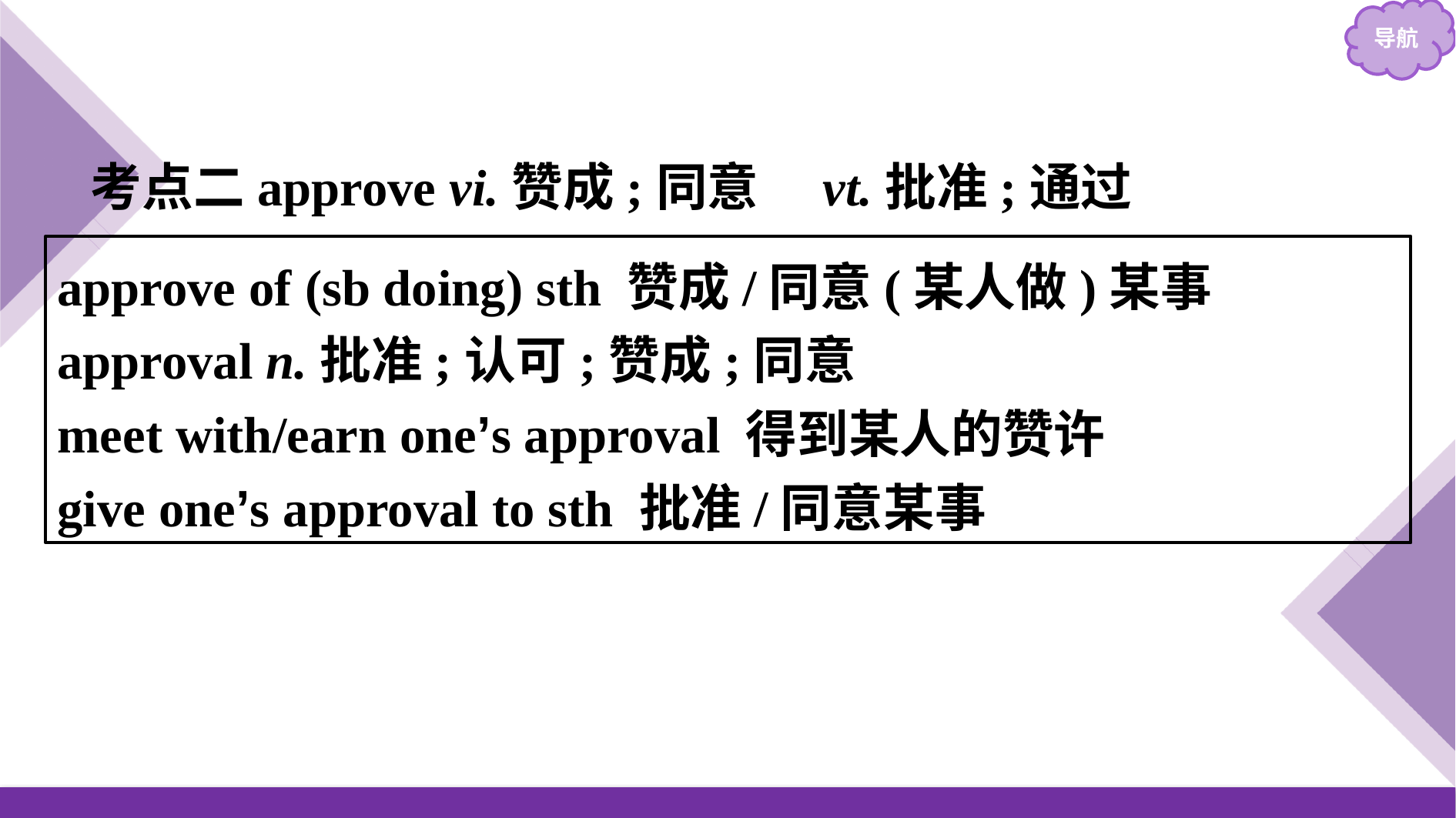

考点二approve vi.赞成;同意　vt.批准;通过
approve of (sb doing) sth 赞成/同意(某人做)某事
approval n.批准;认可;赞成;同意
meet with/earn one’s approval 得到某人的赞许
give one’s approval to sth 批准/同意某事